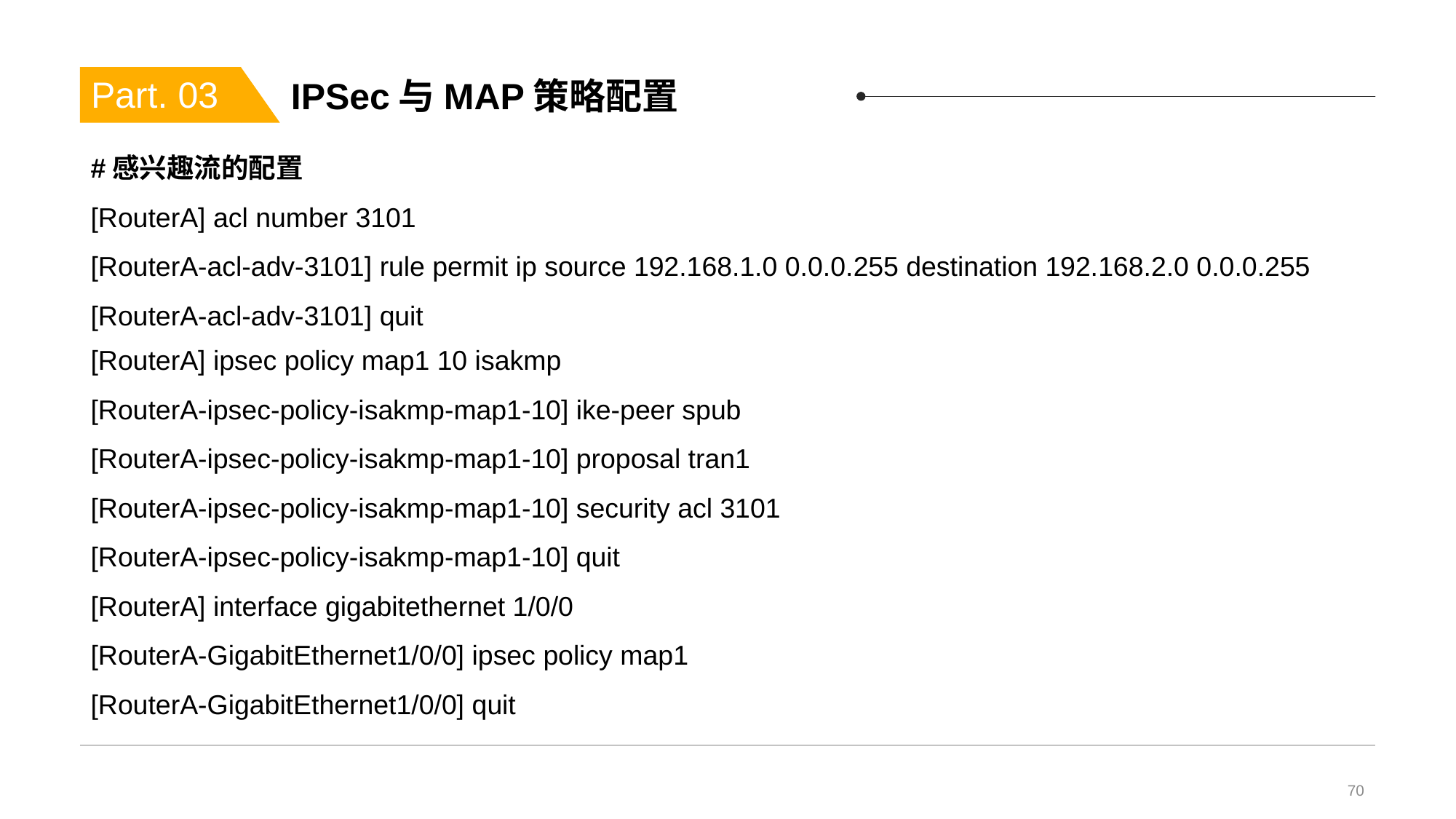

# IPSec与MAP策略配置
Part. 03
#感兴趣流的配置
[RouterA] acl number 3101
[RouterA-acl-adv-3101] rule permit ip source 192.168.1.0 0.0.0.255 destination 192.168.2.0 0.0.0.255
[RouterA-acl-adv-3101] quit
[RouterA] ipsec policy map1 10 isakmp
[RouterA-ipsec-policy-isakmp-map1-10] ike-peer spub
[RouterA-ipsec-policy-isakmp-map1-10] proposal tran1
[RouterA-ipsec-policy-isakmp-map1-10] security acl 3101
[RouterA-ipsec-policy-isakmp-map1-10] quit
[RouterA] interface gigabitethernet 1/0/0
[RouterA-GigabitEthernet1/0/0] ipsec policy map1
[RouterA-GigabitEthernet1/0/0] quit
70